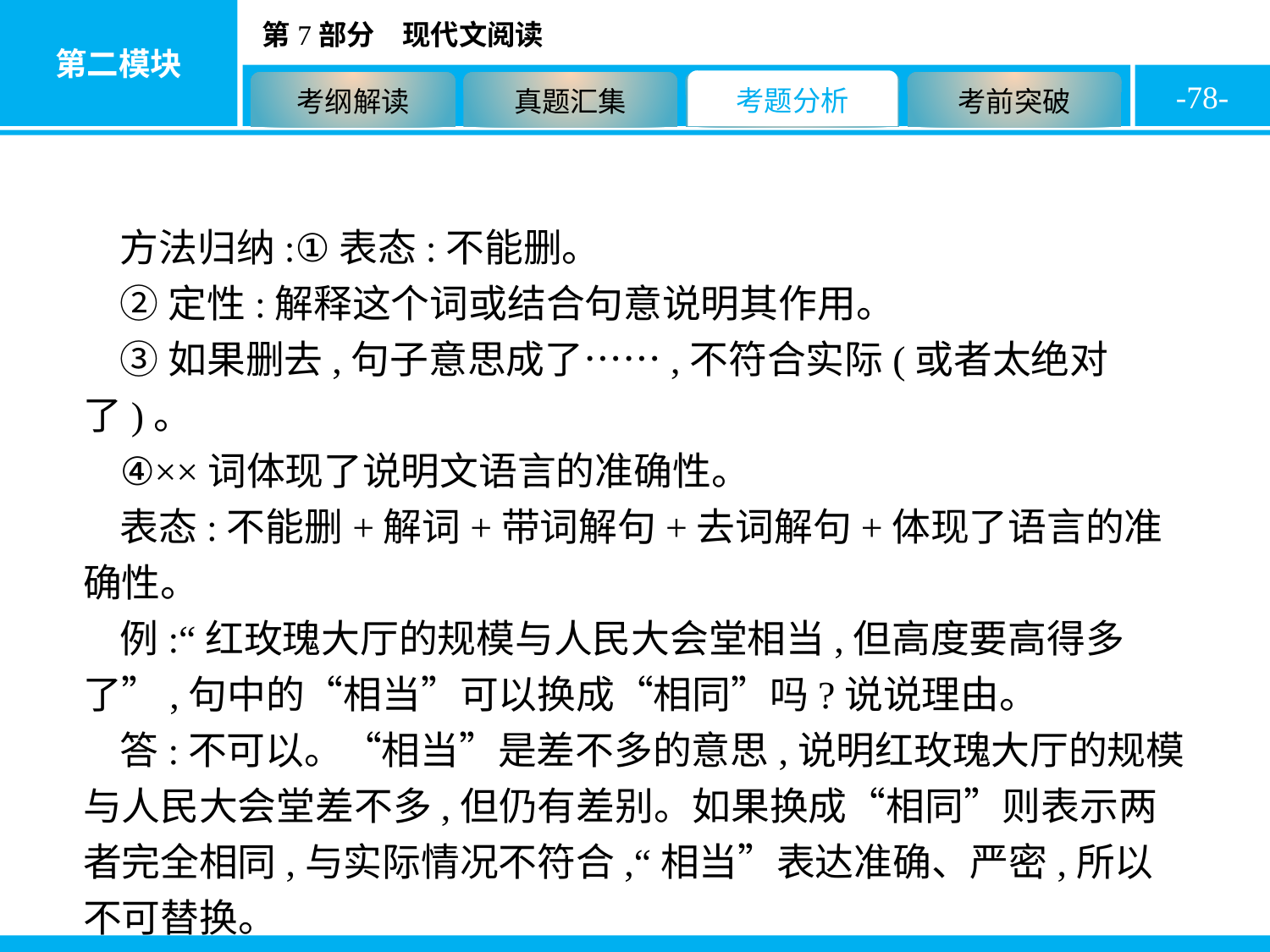

-78-
方法归纳:①表态:不能删。
②定性:解释这个词或结合句意说明其作用。
③如果删去,句子意思成了……,不符合实际(或者太绝对了)。
④××词体现了说明文语言的准确性。
表态:不能删+解词+带词解句+去词解句+体现了语言的准确性。
例:“红玫瑰大厅的规模与人民大会堂相当,但高度要高得多了”,句中的“相当”可以换成“相同”吗?说说理由。
答:不可以。“相当”是差不多的意思,说明红玫瑰大厅的规模与人民大会堂差不多,但仍有差别。如果换成“相同”则表示两者完全相同,与实际情况不符合,“相当”表达准确、严密,所以不可替换。